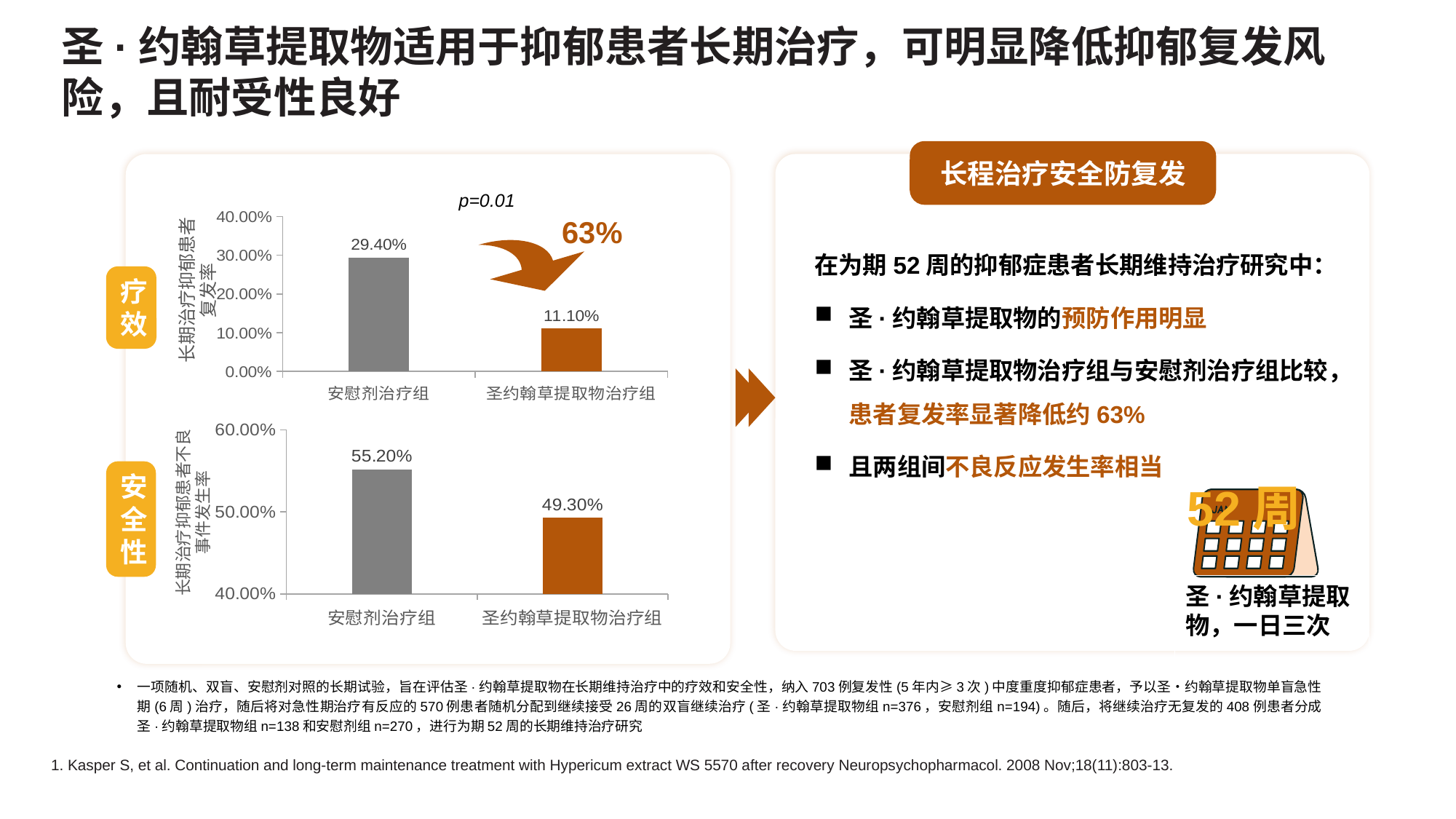

# 圣·约翰草提取物适用于抑郁患者长期治疗，可明显降低抑郁复发风险，且耐受性良好
长程治疗安全防复发

p=0.01

### Chart

| Category | 复发率 |
|---|---|
| 安慰剂治疗组 | 0.294 |
| 圣约翰草提取物治疗组 | 0.111 |
63%

在为期52周的抑郁症患者长期维持治疗研究中：
圣·约翰草提取物的预防作用明显
圣·约翰草提取物治疗组与安慰剂治疗组比较，患者复发率显著降低约63%
且两组间不良反应发生率相当
长期治疗抑郁患者复发率
疗效

### Chart

| Category | 不良反应发生率 |
|---|---|
| 安慰剂治疗组 | 0.552 |
| 圣约翰草提取物治疗组 | 0.493 |
安全性
52周

圣·约翰草提取物，一日三次
长期治疗抑郁患者不良事件发生率
一项随机、双盲、安慰剂对照的长期试验，旨在评估圣·约翰草提取物在长期维持治疗中的疗效和安全性，纳入703例复发性(5年内≥3次)中度重度抑郁症患者，予以圣•约翰草提取物单盲急性期(6周)治疗，随后将对急性期治疗有反应的570例患者随机分配到继续接受26周的双盲继续治疗(圣·约翰草提取物组n=376，安慰剂组n=194)。随后，将继续治疗无复发的408例患者分成圣·约翰草提取物组n=138和安慰剂组n=270，进行为期52周的长期维持治疗研究
1. Kasper S, et al. Continuation and long-term maintenance treatment with Hypericum extract WS 5570 after recovery Neuropsychopharmacol. 2008 Nov;18(11):803-13.